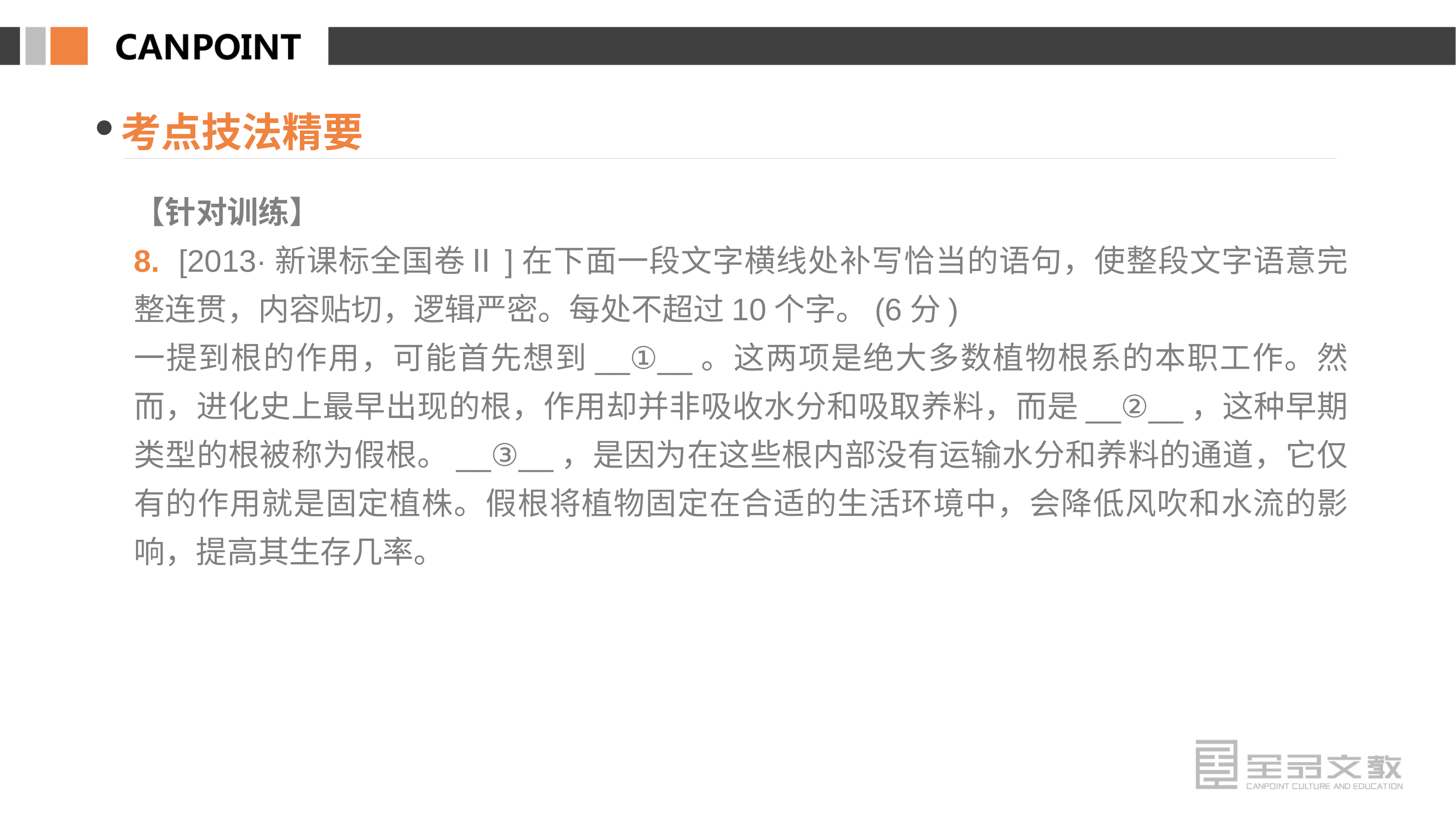

考点技法精要

【针对训练】
8.  [2013·新课标全国卷Ⅱ]在下面一段文字横线处补写恰当的语句，使整段文字语意完整连贯，内容贴切，逻辑严密。每处不超过10个字。(6分)
一提到根的作用，可能首先想到__①__。这两项是绝大多数植物根系的本职工作。然而，进化史上最早出现的根，作用却并非吸收水分和吸取养料，而是__②__，这种早期类型的根被称为假根。__③__，是因为在这些根内部没有运输水分和养料的通道，它仅有的作用就是固定植株。假根将植物固定在合适的生活环境中，会降低风吹和水流的影响，提高其生存几率。